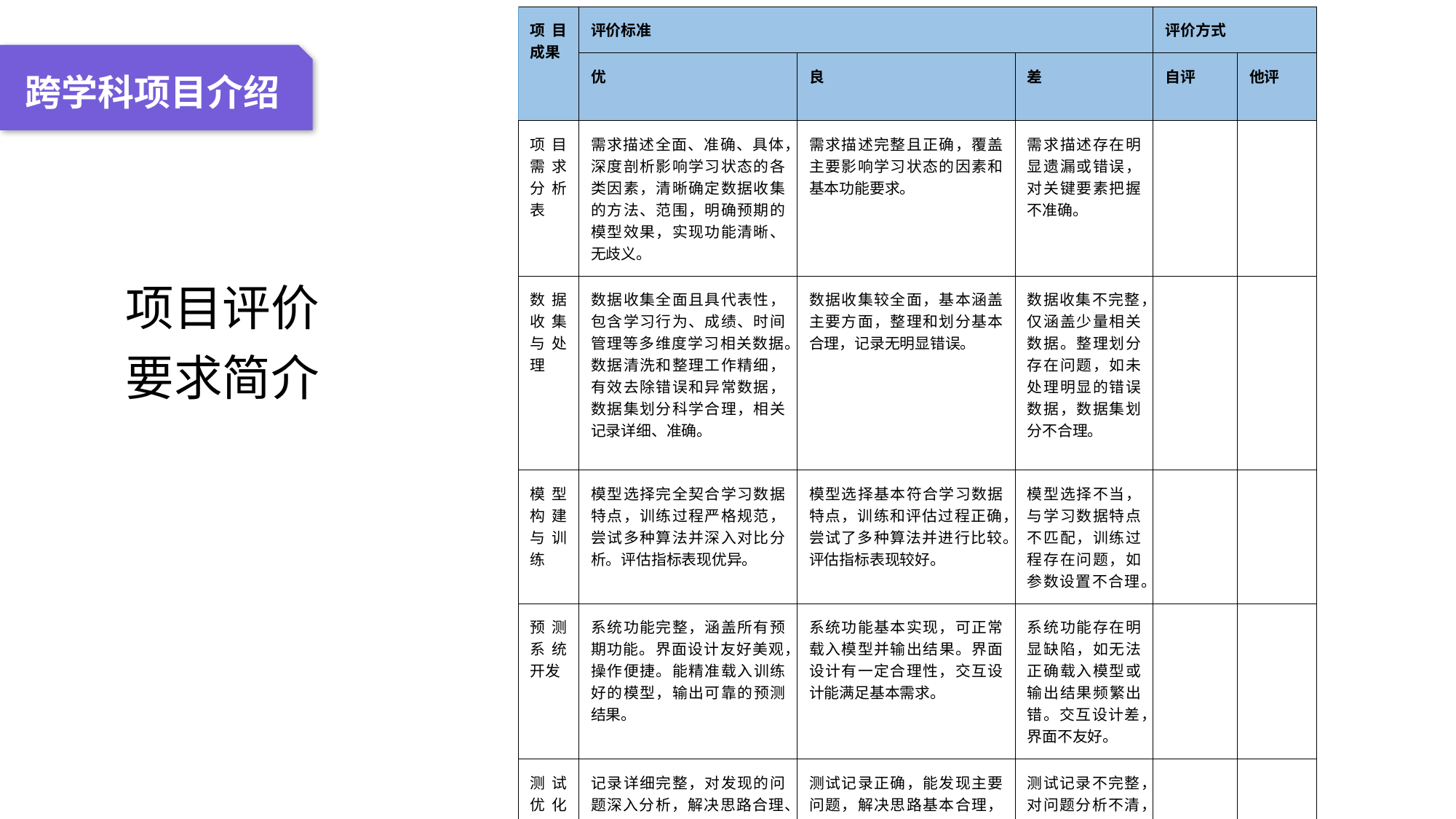

04 名词解释
01 准备过程
02 整体结构
03 重点说明
| 项目成果 | 评价标准 |  |  | 评价方式 |  |
| --- | --- | --- | --- | --- | --- |
|  | 优 | 良 | 差 | 自评 | 他评 |
| 项目需求分析表 | 需求描述全面、准确、具体，深度剖析影响学习状态的各类因素，清晰确定数据收集的方法、范围，明确预期的模型效果，实现功能清晰、无歧义。 | 需求描述完整且正确，覆盖主要影响学习状态的因素和基本功能要求。 | 需求描述存在明显遗漏或错误，对关键要素把握不准确。 |  |  |
| 数据收集与处理 | 数据收集全面且具代表性，包含学习行为、成绩、时间管理等多维度学习相关数据。数据清洗和整理工作精细，有效去除错误和异常数据，数据集划分科学合理，相关记录详细、准确。 | 数据收集较全面，基本涵盖主要方面，整理和划分基本合理，记录无明显错误。 | 数据收集不完整，仅涵盖少量相关数据。整理划分存在问题，如未处理明显的错误数据，数据集划分不合理。 |  |  |
| 模型构建与训练 | 模型选择完全契合学习数据特点，训练过程严格规范，尝试多种算法并深入对比分析。评估指标表现优异。 | 模型选择基本符合学习数据特点，训练和评估过程正确，尝试了多种算法并进行比较。评估指标表现较好。 | 模型选择不当，与学习数据特点不匹配，训练过程存在问题，如参数设置不合理。 |  |  |
| 预测系统开发 | 系统功能完整，涵盖所有预期功能。界面设计友好美观，操作便捷。能精准载入训练好的模型，输出可靠的预测结果。 | 系统功能基本实现，可正常载入模型并输出结果。界面设计有一定合理性，交互设计能满足基本需求。 | 系统功能存在明显缺陷，如无法正确载入模型或输出结果频繁出错。交互设计差，界面不友好。 |  |  |
| 测试优化记录 | 记录详细完整，对发现的问题深入分析，解决思路合理、具体且有效，能显著提升系统性能。 | 测试记录正确，能发现主要问题，解决思路基本合理，能使系统性能有所改善。 | 测试记录不完整，对问题分析不清，解决思路不合理或无效，无法有效改进系统性能。 |  |  |
跨学科项目介绍
项目评价
要求简介